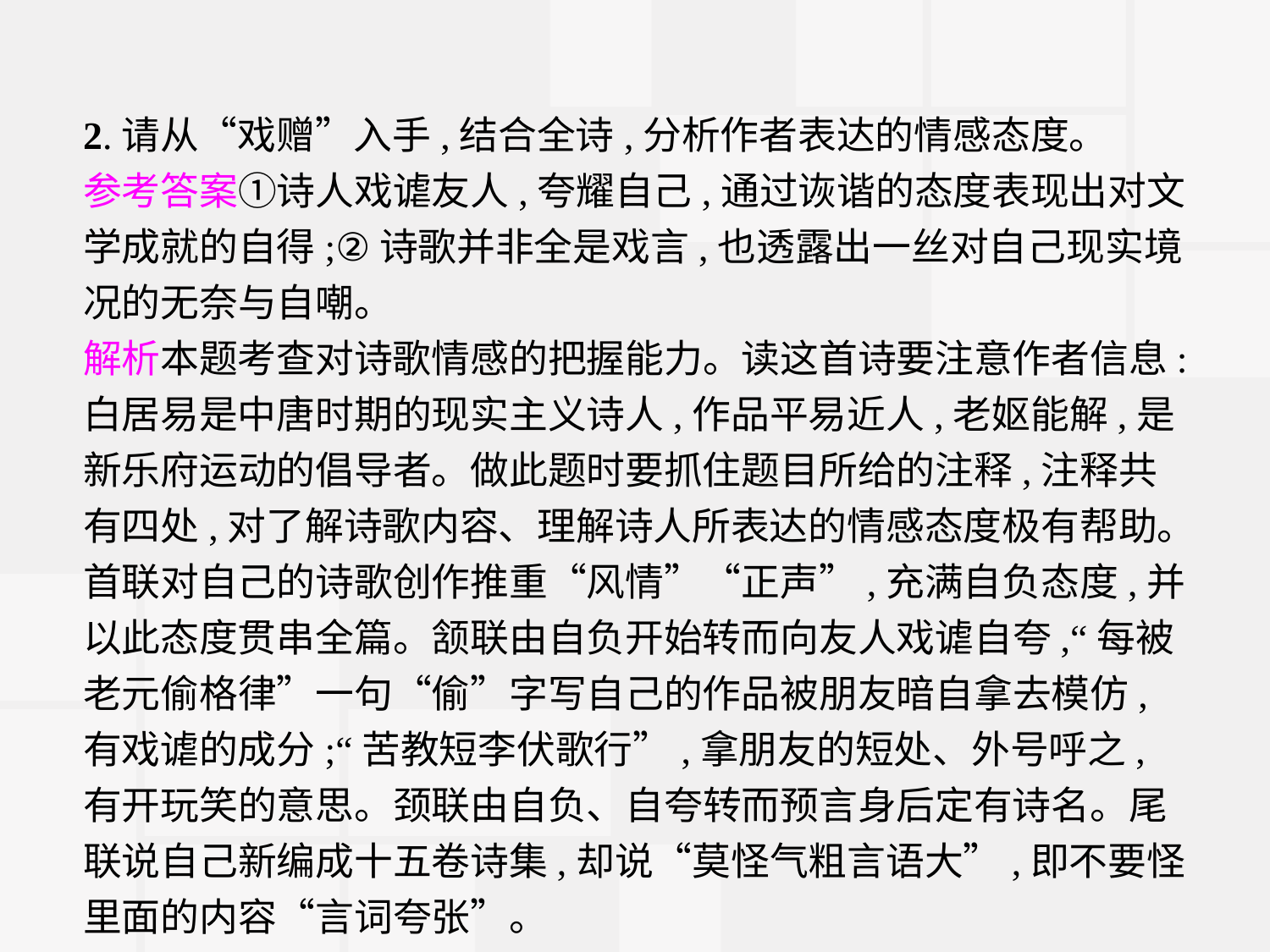

2.请从“戏赠”入手,结合全诗,分析作者表达的情感态度。
参考答案①诗人戏谑友人,夸耀自己,通过诙谐的态度表现出对文学成就的自得;②诗歌并非全是戏言,也透露出一丝对自己现实境况的无奈与自嘲。
解析本题考查对诗歌情感的把握能力。读这首诗要注意作者信息:白居易是中唐时期的现实主义诗人,作品平易近人,老妪能解,是新乐府运动的倡导者。做此题时要抓住题目所给的注释,注释共有四处,对了解诗歌内容、理解诗人所表达的情感态度极有帮助。首联对自己的诗歌创作推重“风情”“正声”,充满自负态度,并以此态度贯串全篇。颔联由自负开始转而向友人戏谑自夸,“每被老元偷格律”一句“偷”字写自己的作品被朋友暗自拿去模仿,有戏谑的成分;“苦教短李伏歌行”,拿朋友的短处、外号呼之,有开玩笑的意思。颈联由自负、自夸转而预言身后定有诗名。尾联说自己新编成十五卷诗集,却说“莫怪气粗言语大”,即不要怪里面的内容“言词夸张”。